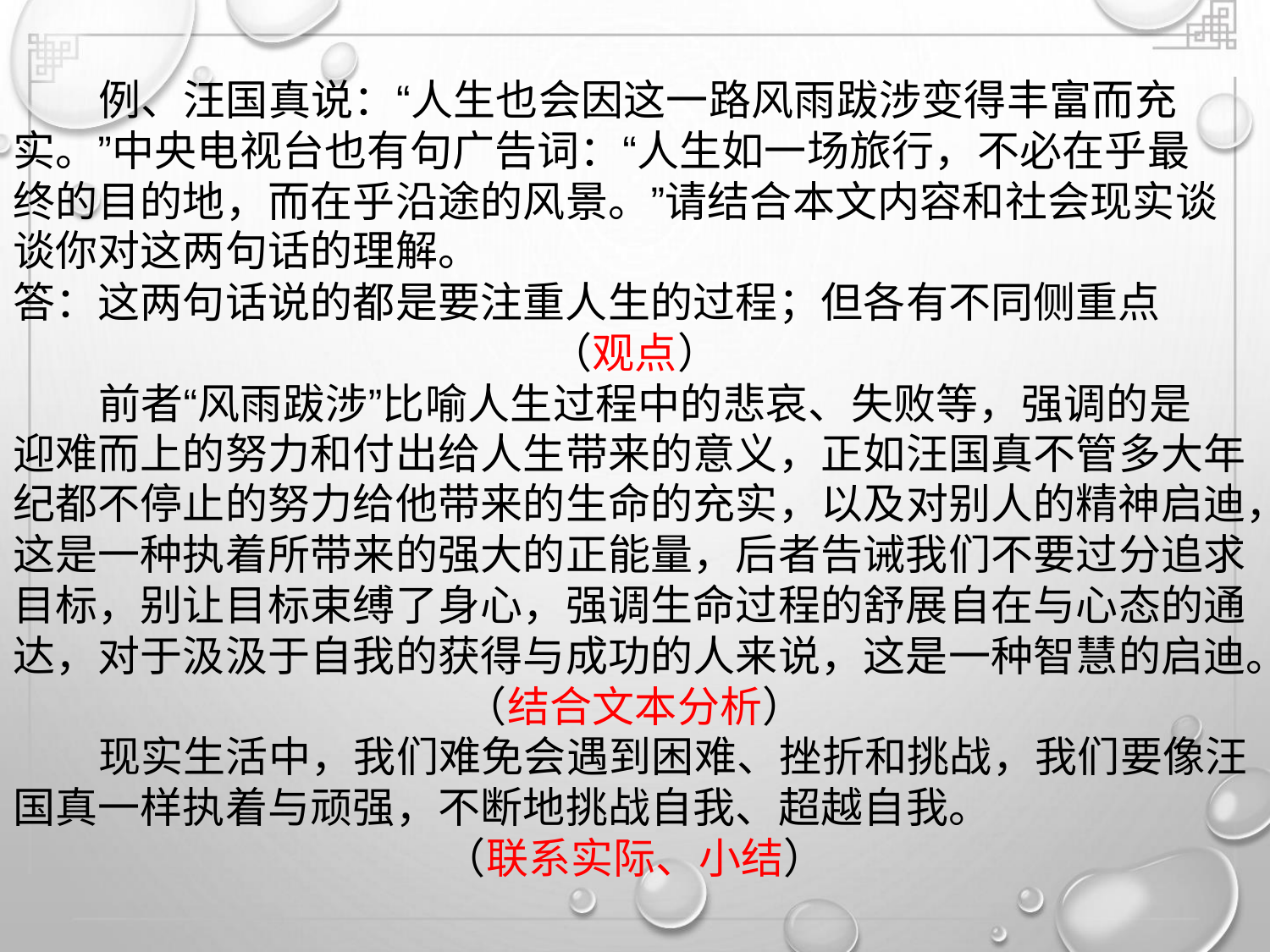

例、汪国真说：“人生也会因这一路风雨跋涉变得丰富而充
实。”中央电视台也有句广告词：“人生如一场旅行，不必在乎最
终的目的地，而在乎沿途的风景。”请结合本文内容和社会现实谈
谈你对这两句话的理解。
答：这两句话说的都是要注重人生的过程；但各有不同侧重点
（观点）
前者“风雨跋涉”比喻人生过程中的悲哀、失败等，强调的是
迎难而上的努力和付出给人生带来的意义，正如汪国真不管多大年
纪都不停止的努力给他带来的生命的充实，以及对别人的精神启迪，
这是一种执着所带来的强大的正能量，后者告诫我们不要过分追求
目标，别让目标束缚了身心，强调生命过程的舒展自在与心态的通
达，对于汲汲于自我的获得与成功的人来说，这是一种智慧的启迪。
（结合文本分析）
现实生活中，我们难免会遇到困难、挫折和挑战，我们要像汪
国真一样执着与顽强，不断地挑战自我、超越自我。
（联系实际、小结）